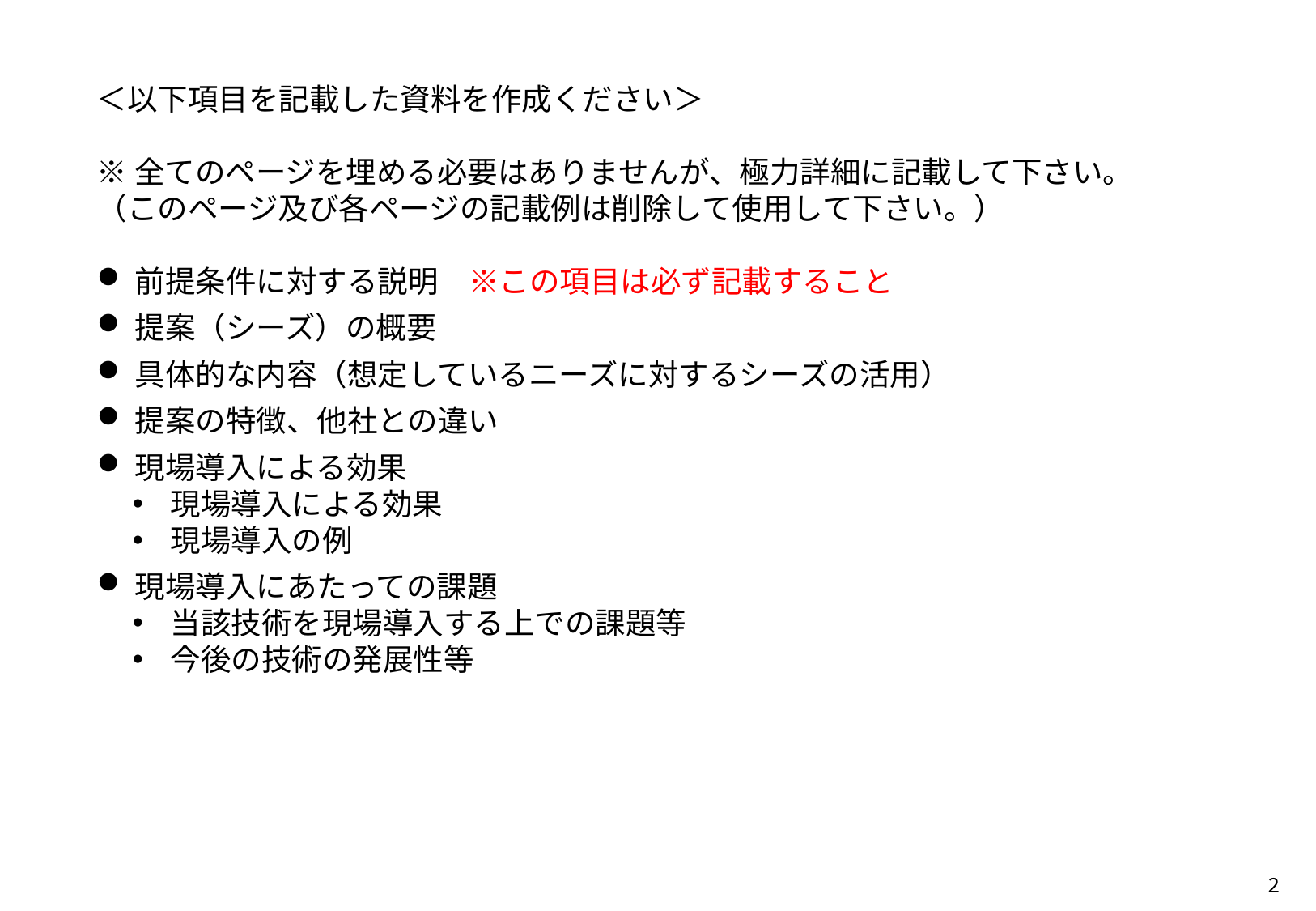

＜以下項目を記載した資料を作成ください＞

※全てのページを埋める必要はありませんが、極力詳細に記載して下さい。
（このページ及び各ページの記載例は削除して使用して下さい。）

前提条件に対する説明　※この項目は必ず記載すること
提案（シーズ）の概要
具体的な内容（想定しているニーズに対するシーズの活用）
提案の特徴、他社との違い
現場導入による効果
現場導入による効果
現場導入の例
現場導入にあたっての課題
当該技術を現場導入する上での課題等
今後の技術の発展性等
2